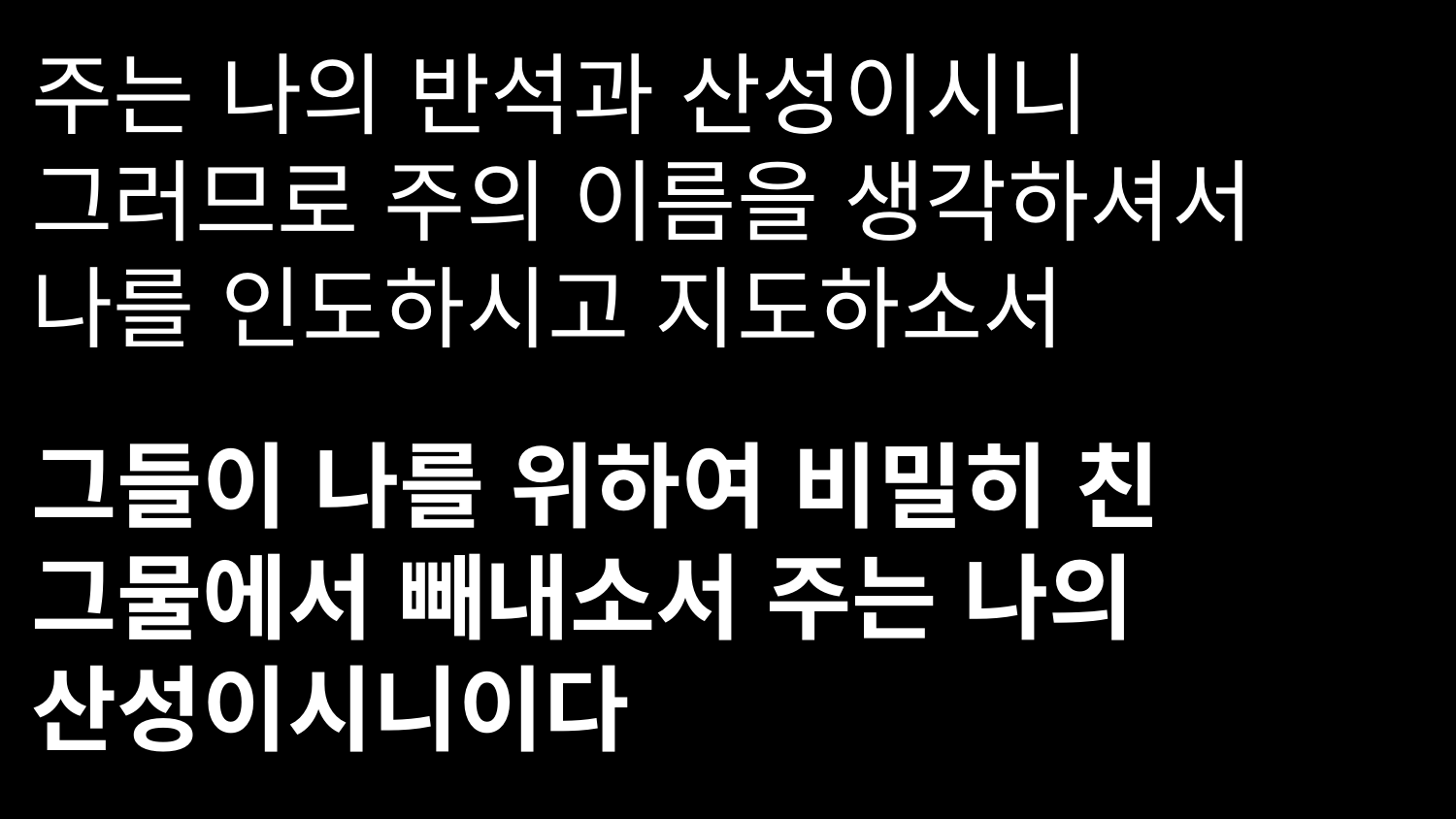

주는 나의 반석과 산성이시니 그러므로 주의 이름을 생각하셔서 나를 인도하시고 지도하소서
그들이 나를 위하여 비밀히 친 그물에서 빼내소서 주는 나의 산성이시니이다